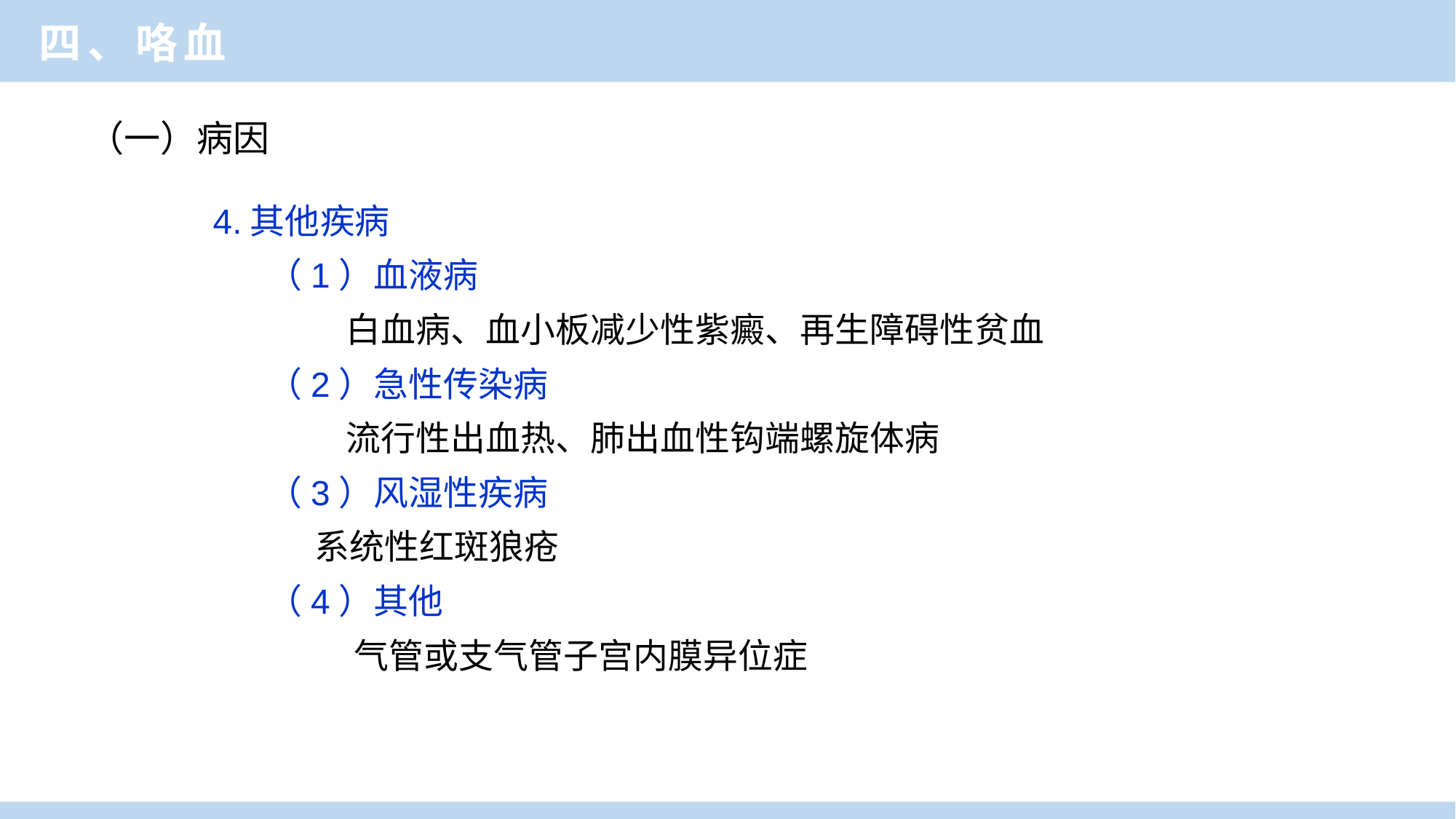

四、咯血
（一）病因

4.其他疾病
（1）血液病
  白血病、血小板减少性紫癜、再生障碍性贫血
（2）急性传染病
  流行性出血热、肺出血性钩端螺旋体病
（3）风湿性疾病
     系统性红斑狼疮
（4）其他
   气管或支气管子宫内膜异位症